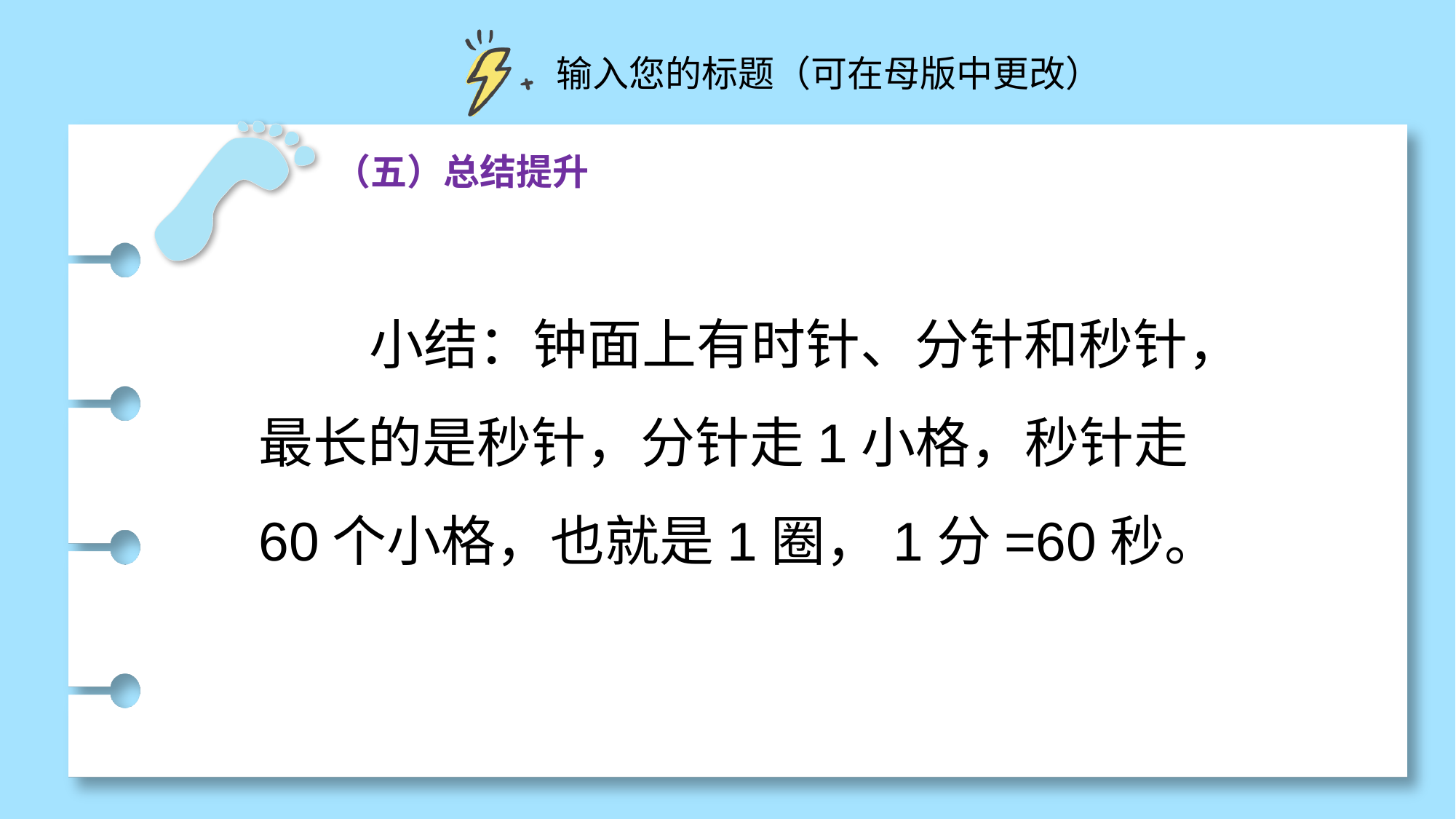

（五）总结提升
        小结：钟面上有时针、分针和秒针，最长的是秒针，分针走1小格，秒针走60个小格，也就是1圈，1分=60秒。